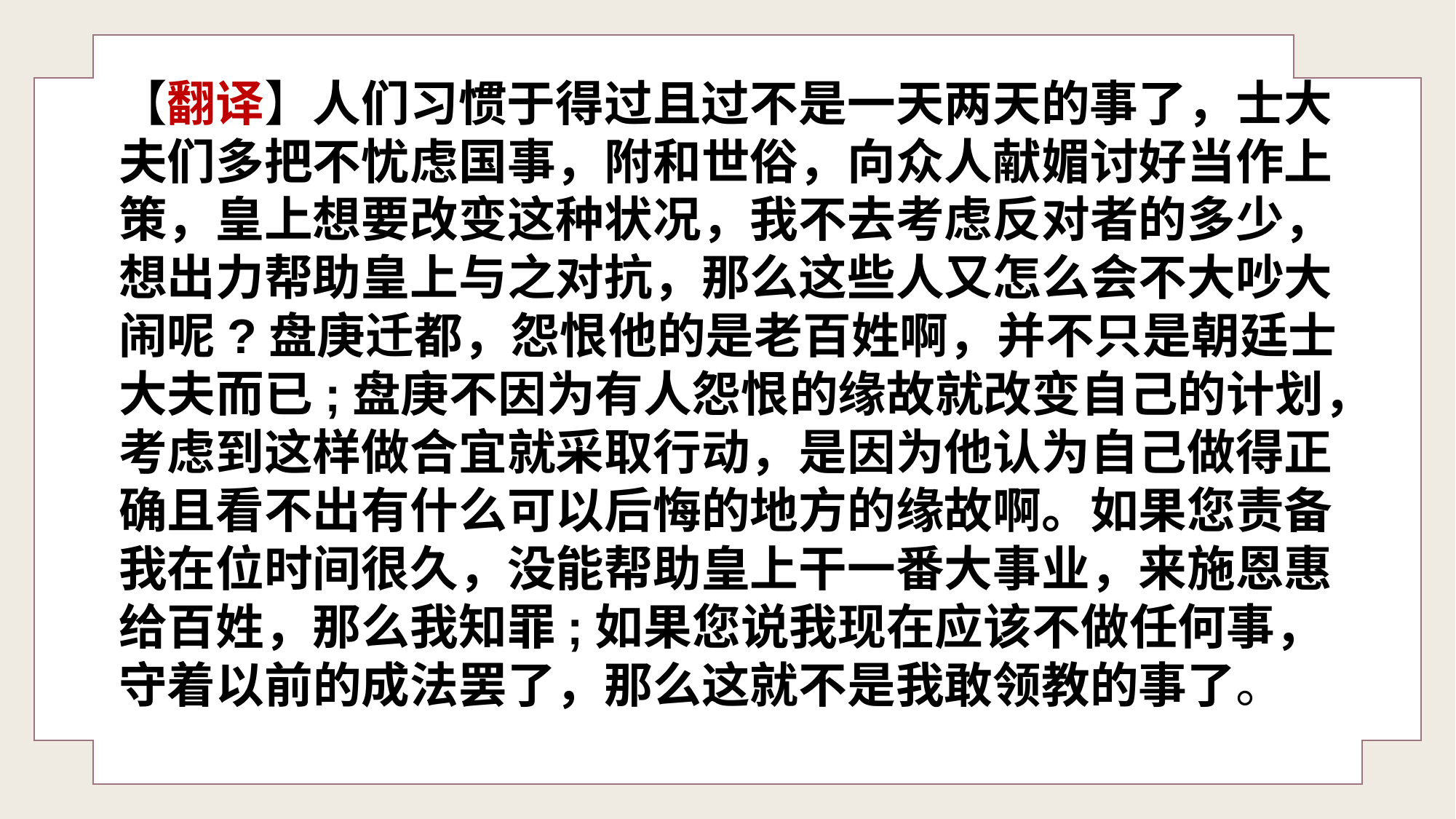

【翻译】人们习惯于得过且过不是一天两天的事了，士大夫们多把不忧虑国事，附和世俗，向众人献媚讨好当作上策，皇上想要改变这种状况，我不去考虑反对者的多少，想出力帮助皇上与之对抗，那么这些人又怎么会不大吵大闹呢?盘庚迁都，怨恨他的是老百姓啊，并不只是朝廷士大夫而已;盘庚不因为有人怨恨的缘故就改变自己的计划，考虑到这样做合宜就采取行动，是因为他认为自己做得正确且看不出有什么可以后悔的地方的缘故啊。如果您责备我在位时间很久，没能帮助皇上干一番大事业，来施恩惠给百姓，那么我知罪;如果您说我现在应该不做任何事，守着以前的成法罢了，那么这就不是我敢领教的事了。